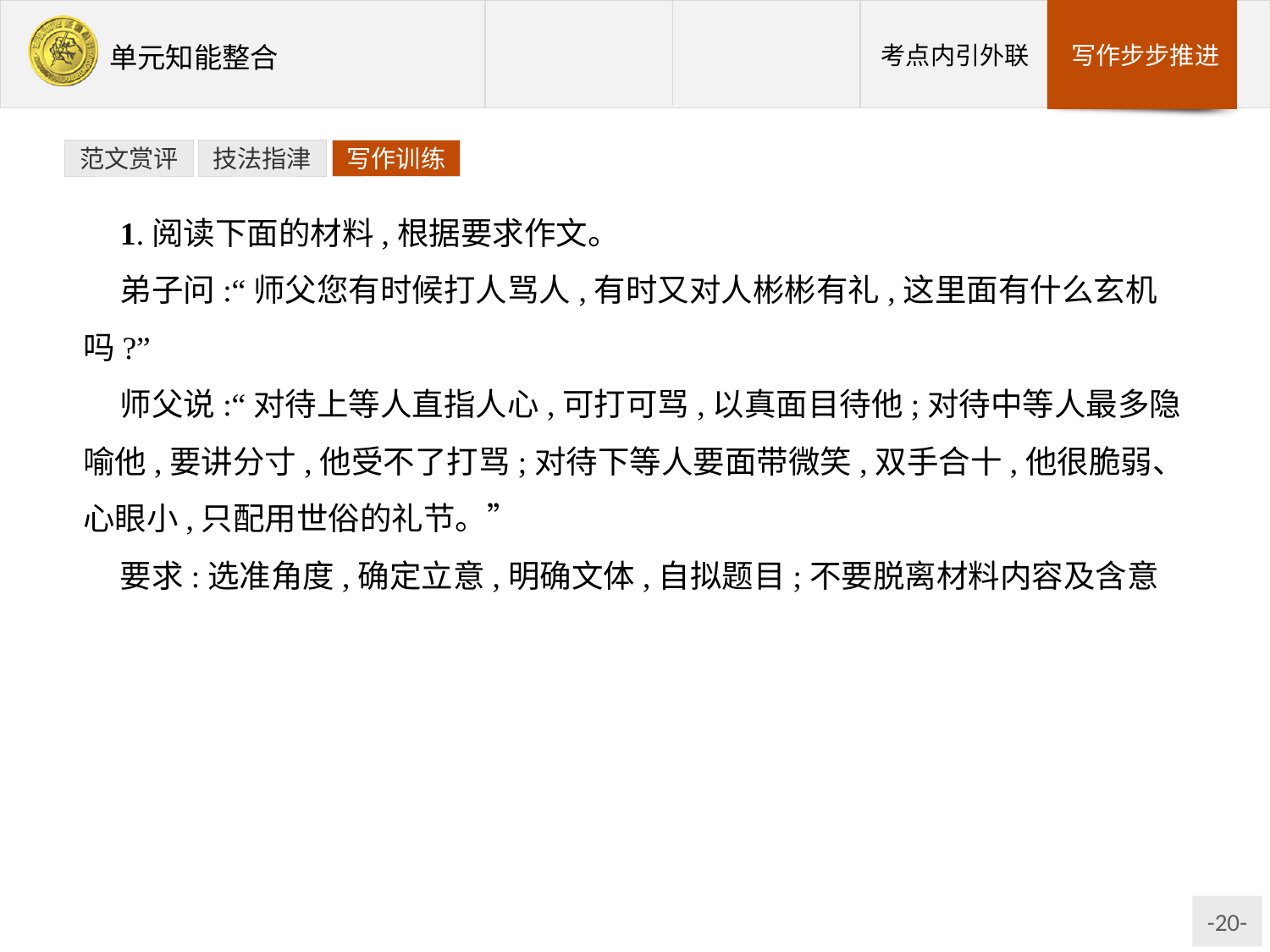

范文赏评
技法指津
写作训练
1.阅读下面的材料,根据要求作文。
弟子问:“师父您有时候打人骂人,有时又对人彬彬有礼,这里面有什么玄机吗?”
师父说:“对待上等人直指人心,可打可骂,以真面目待他;对待中等人最多隐喻他,要讲分寸,他受不了打骂;对待下等人要面带微笑,双手合十,他很脆弱、心眼小,只配用世俗的礼节。”
要求:选准角度,确定立意,明确文体,自拟题目;不要脱离材料内容及含意的范围作文,不要套作,不得抄袭。
写作提示:这是一道蕴含人生哲理的材料作文题。材料通过弟子与师傅的对话,解释了“玄机”的真正含义——受得了委屈,决定你能成为何种人。因此,充分理解师傅的话就是立意的关键。从师傅的话中我们不难得出以下立意:受得了何种委屈,决定你能成为何种人。从三类人的角度,也可以立意为:对待不同的人和事,要采取不同的对待方法——对象不同,方法也不同。或做事要学会灵活变通,因人而异等。